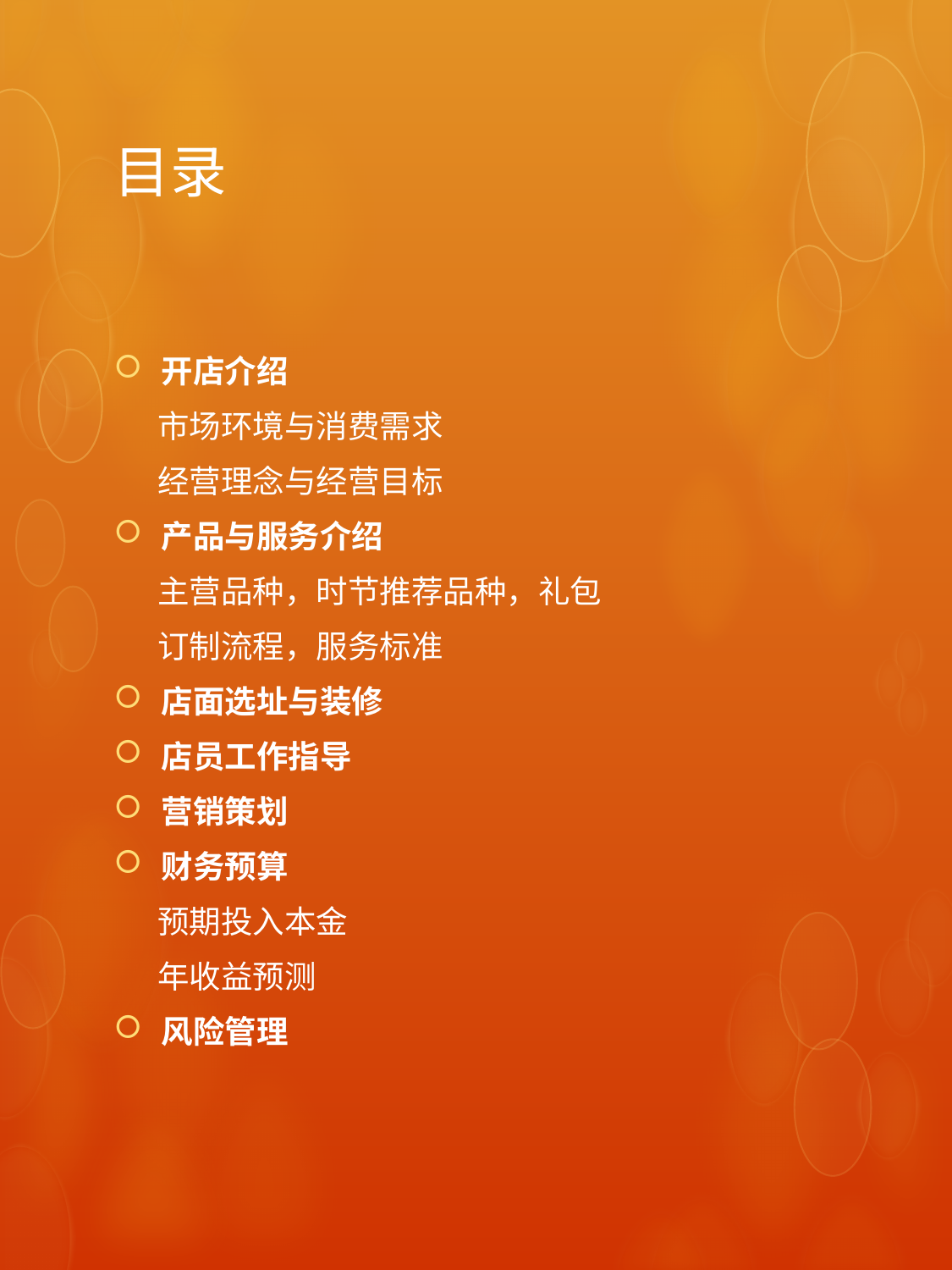

# 目录
开店介绍
     市场环境与消费需求
     经营理念与经营目标
产品与服务介绍
     主营品种，时节推荐品种，礼包
     订制流程，服务标准
店面选址与装修
店员工作指导
营销策划
财务预算
     预期投入本金
     年收益预测
风险管理